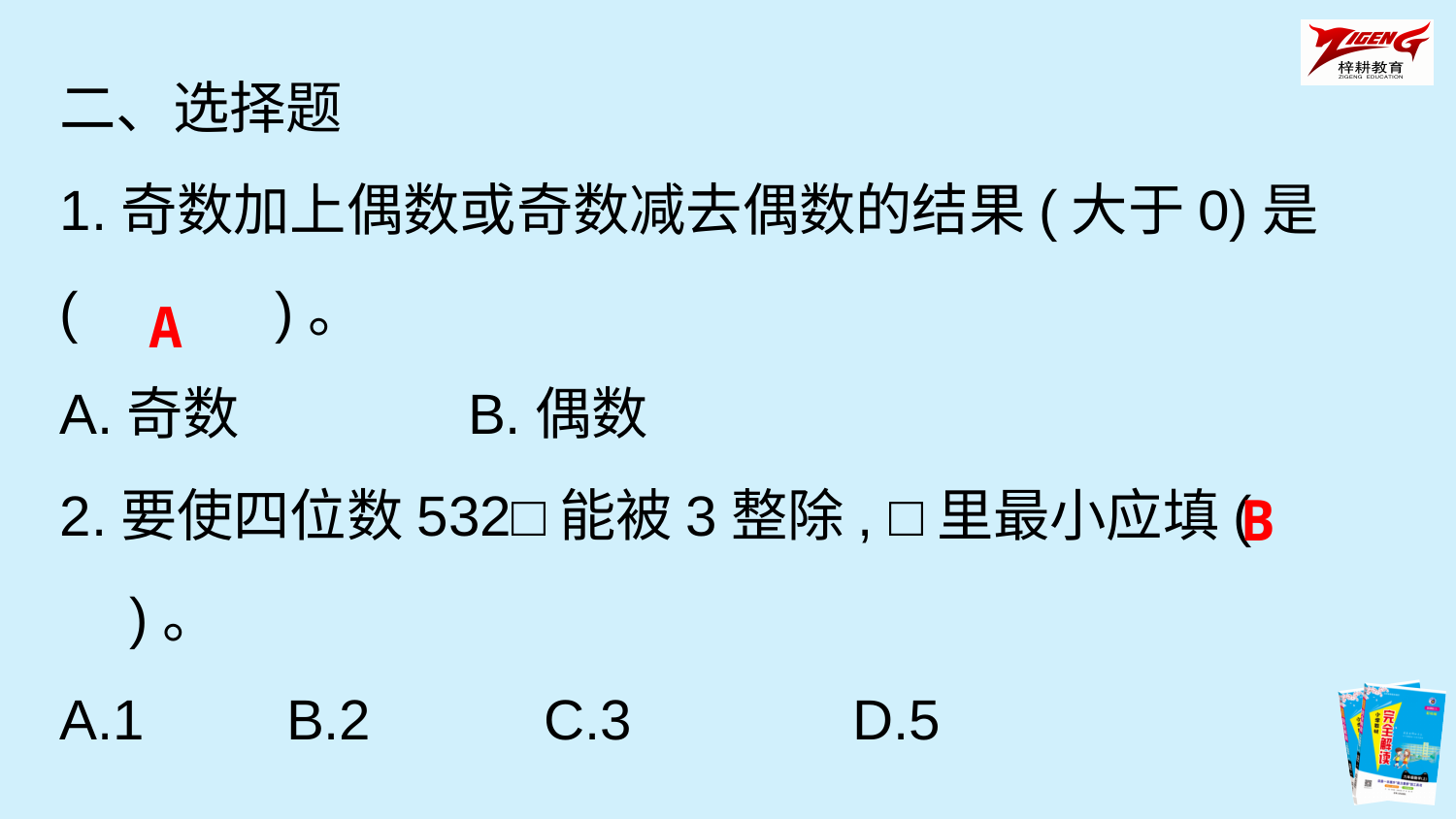

二、选择题
1.奇数加上偶数或奇数减去偶数的结果(大于0)是
(　　　)。
A.奇数                 B.偶数
2.要使四位数532□能被3整除, □里最小应填(　　)。
A.1         B.2           C.3              D.5
A
B